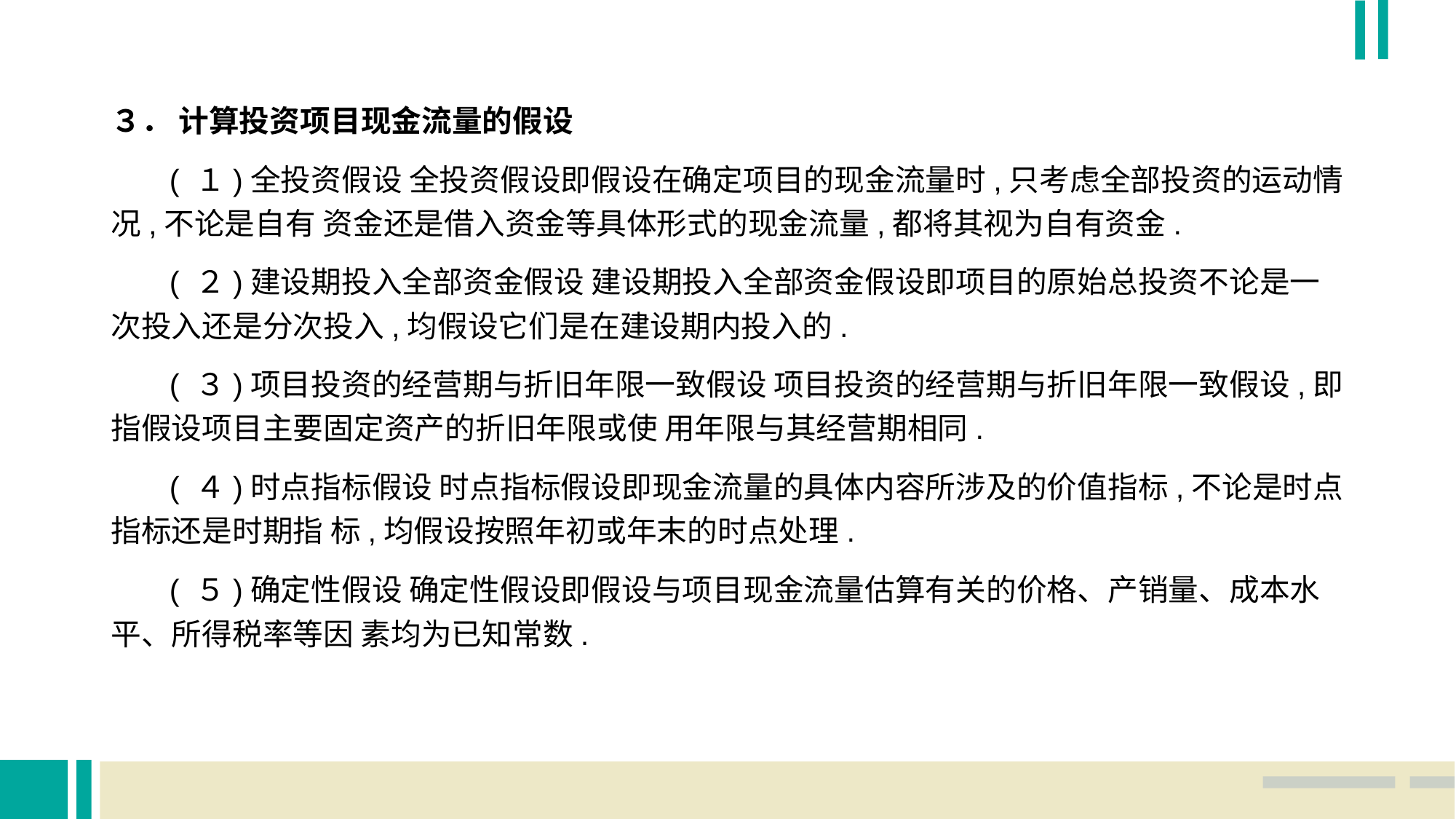

３． 计算投资项目现金流量的假设
       ( １)全投资假设 全投资假设即假设在确定项目的现金流量时,只考虑全部投资的运动情况,不论是自有 资金还是借入资金等具体形式的现金流量,都将其视为自有资金.
       ( ２)建设期投入全部资金假设 建设期投入全部资金假设即项目的原始总投资不论是一次投入还是分次投入,均假设它们是在建设期内投入的.
       ( ３)项目投资的经营期与折旧年限一致假设 项目投资的经营期与折旧年限一致假设,即指假设项目主要固定资产的折旧年限或使 用年限与其经营期相同.
       ( ４)时点指标假设 时点指标假设即现金流量的具体内容所涉及的价值指标,不论是时点指标还是时期指 标,均假设按照年初或年末的时点处理.
       ( ５)确定性假设 确定性假设即假设与项目现金流量估算有关的价格、产销量、成本水平、所得税率等因 素均为已知常数.